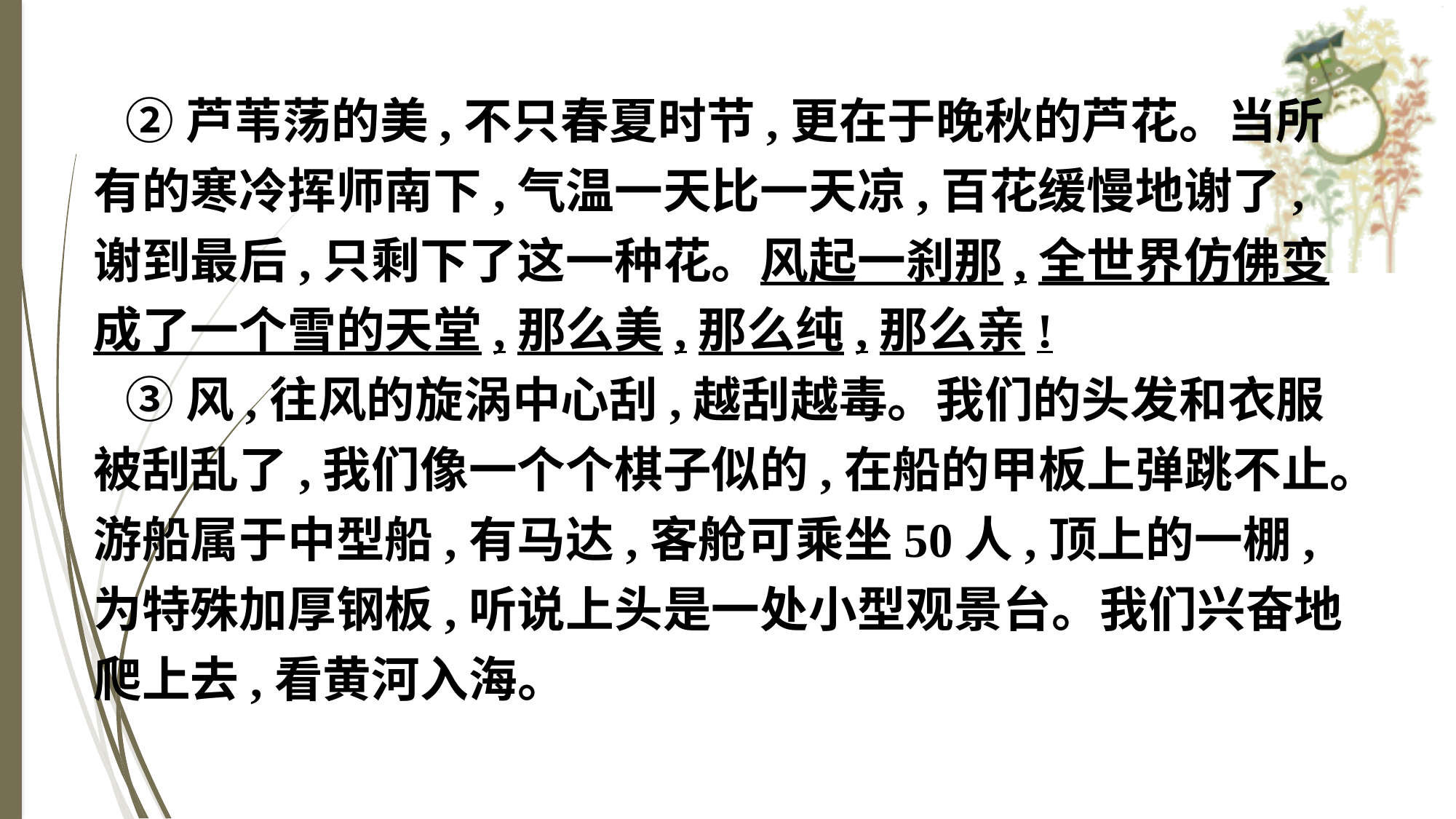

②芦苇荡的美,不只春夏时节,更在于晚秋的芦花。当所有的寒冷挥师南下,气温一天比一天凉,百花缓慢地谢了,谢到最后,只剩下了这一种花。风起一刹那,全世界仿佛变成了一个雪的天堂,那么美,那么纯,那么亲!
③风,往风的旋涡中心刮,越刮越毒。我们的头发和衣服被刮乱了,我们像一个个棋子似的,在船的甲板上弹跳不止。游船属于中型船,有马达,客舱可乘坐50人,顶上的一棚,为特殊加厚钢板,听说上头是一处小型观景台。我们兴奋地爬上去,看黄河入海。